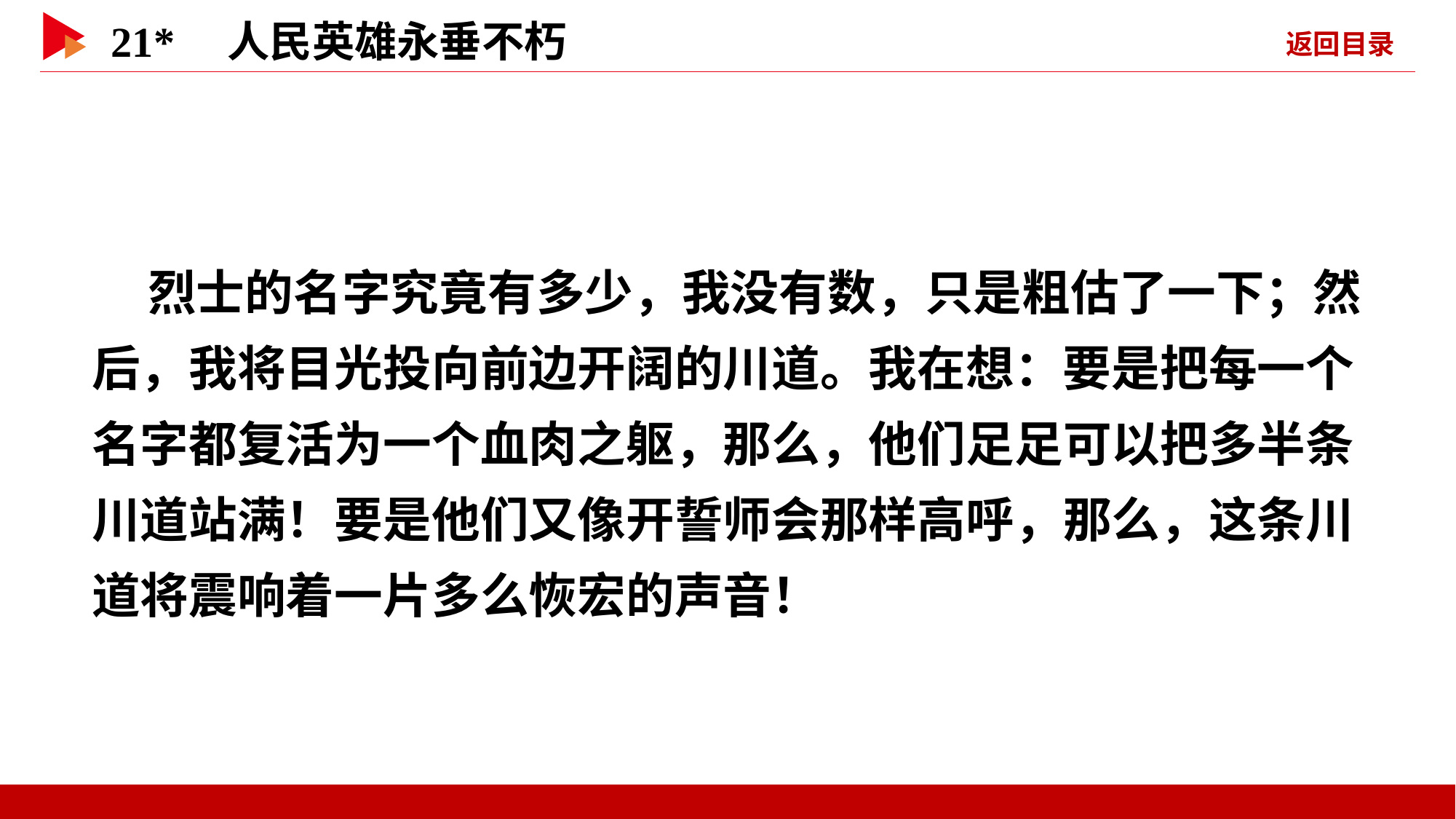

烈士的名字究竟有多少，我没有数，只是粗估了一下；然后，我将目光投向前边开阔的川道。我在想：要是把每一个名字都复活为一个血肉之躯，那么，他们足足可以把多半条川道站满！要是他们又像开誓师会那样高呼，那么，这条川道将震响着一片多么恢宏的声音！